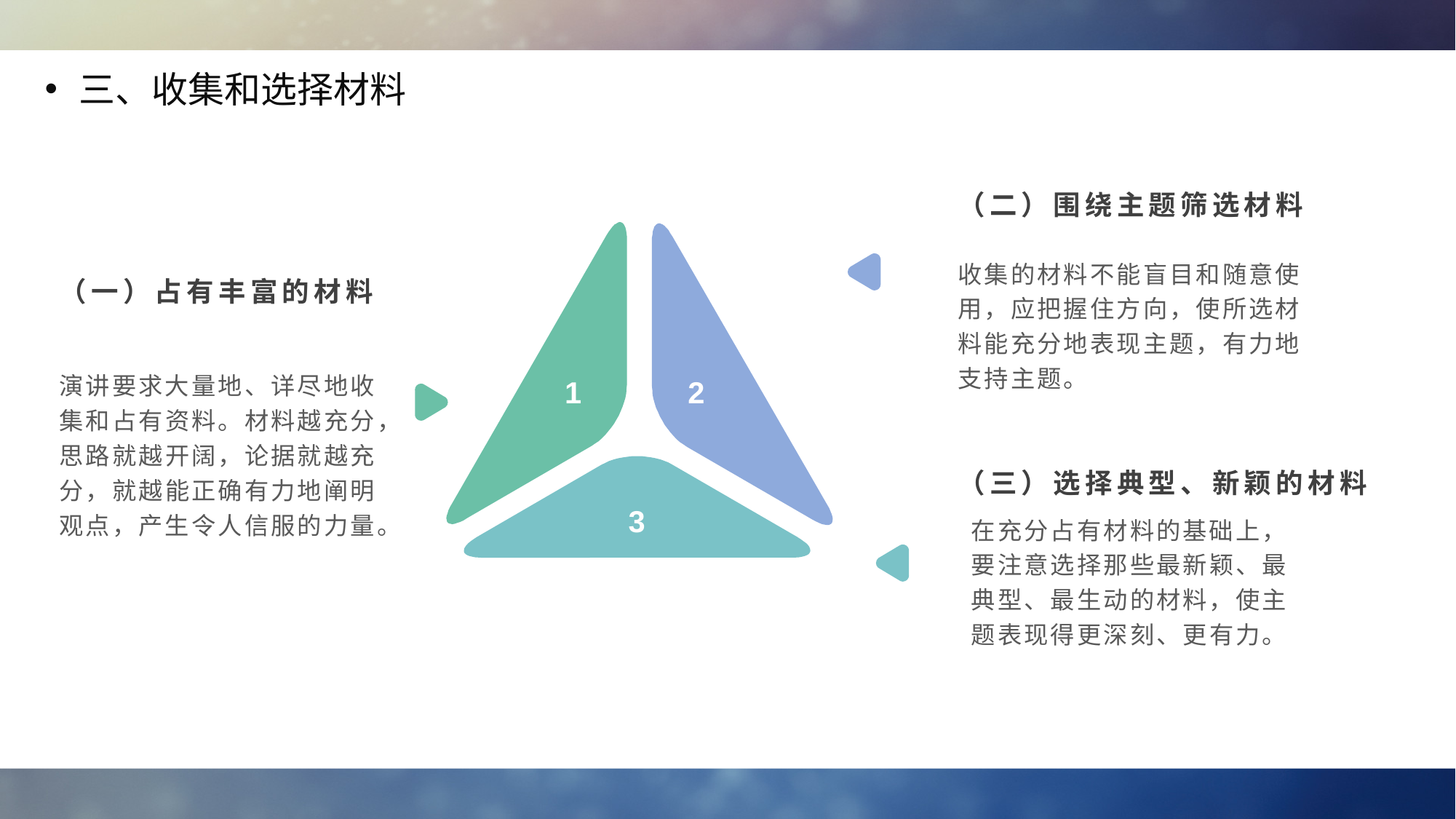

三、收集和选择材料
（二）围绕主题筛选材料

（一）占有丰富的材料
收集的材料不能盲目和随意使用，应把握住方向，使所选材料能充分地表现主题，有力地支持主题。

1
2
演讲要求大量地、详尽地收集和占有资料。材料越充分，思路就越开阔，论据就越充分，就越能正确有力地阐明观点，产生令人信服的力量。

（三）选择典型、新颖的材料

3
在充分占有材料的基础上，要注意选择那些最新颖、最典型、最生动的材料，使主题表现得更深刻、更有力。